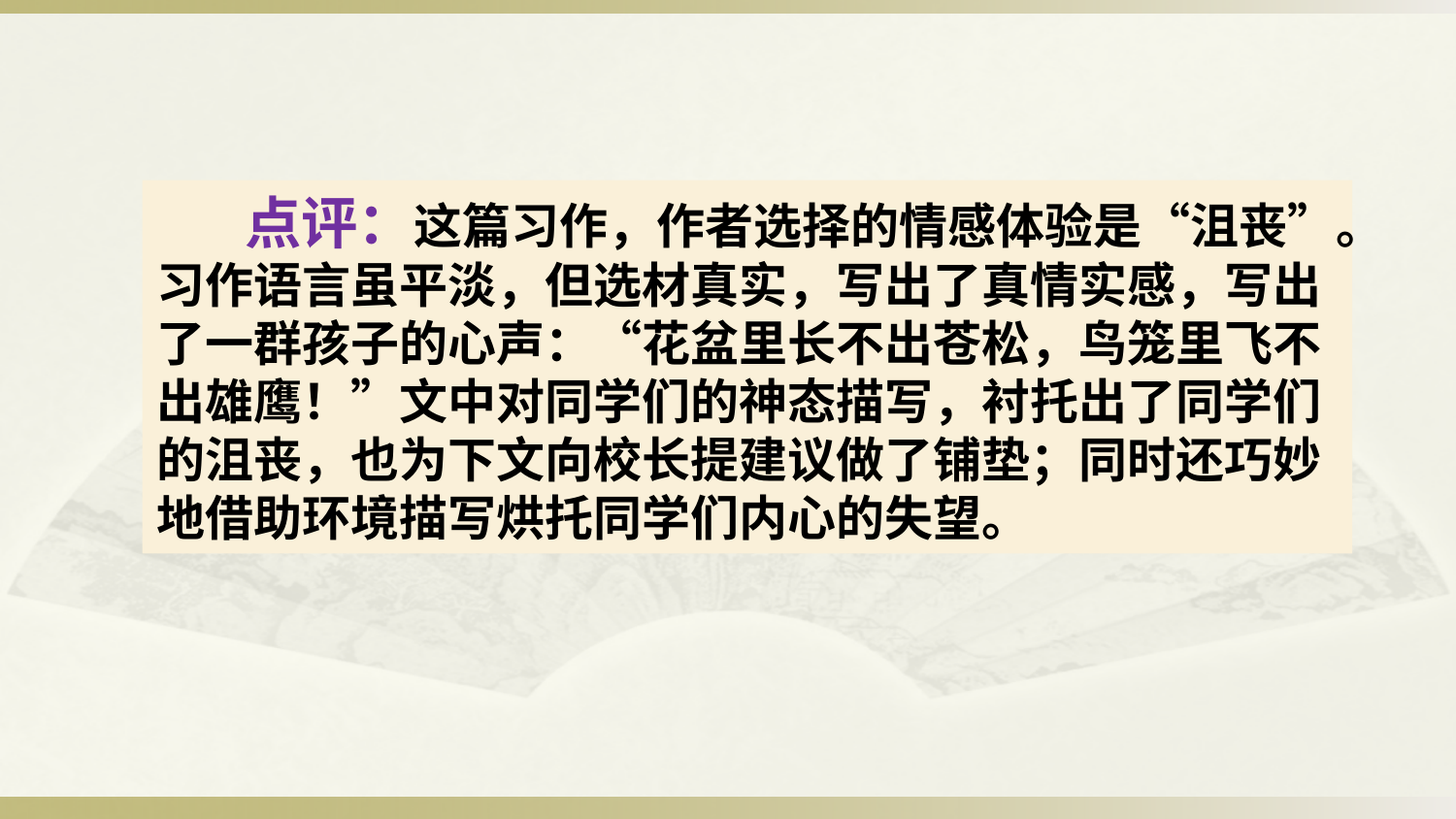

点评：这篇习作，作者选择的情感体验是“沮丧”。习作语言虽平淡，但选材真实，写出了真情实感，写出了一群孩子的心声：“花盆里长不出苍松，鸟笼里飞不出雄鹰！”文中对同学们的神态描写，衬托出了同学们的沮丧，也为下文向校长提建议做了铺垫；同时还巧妙地借助环境描写烘托同学们内心的失望。